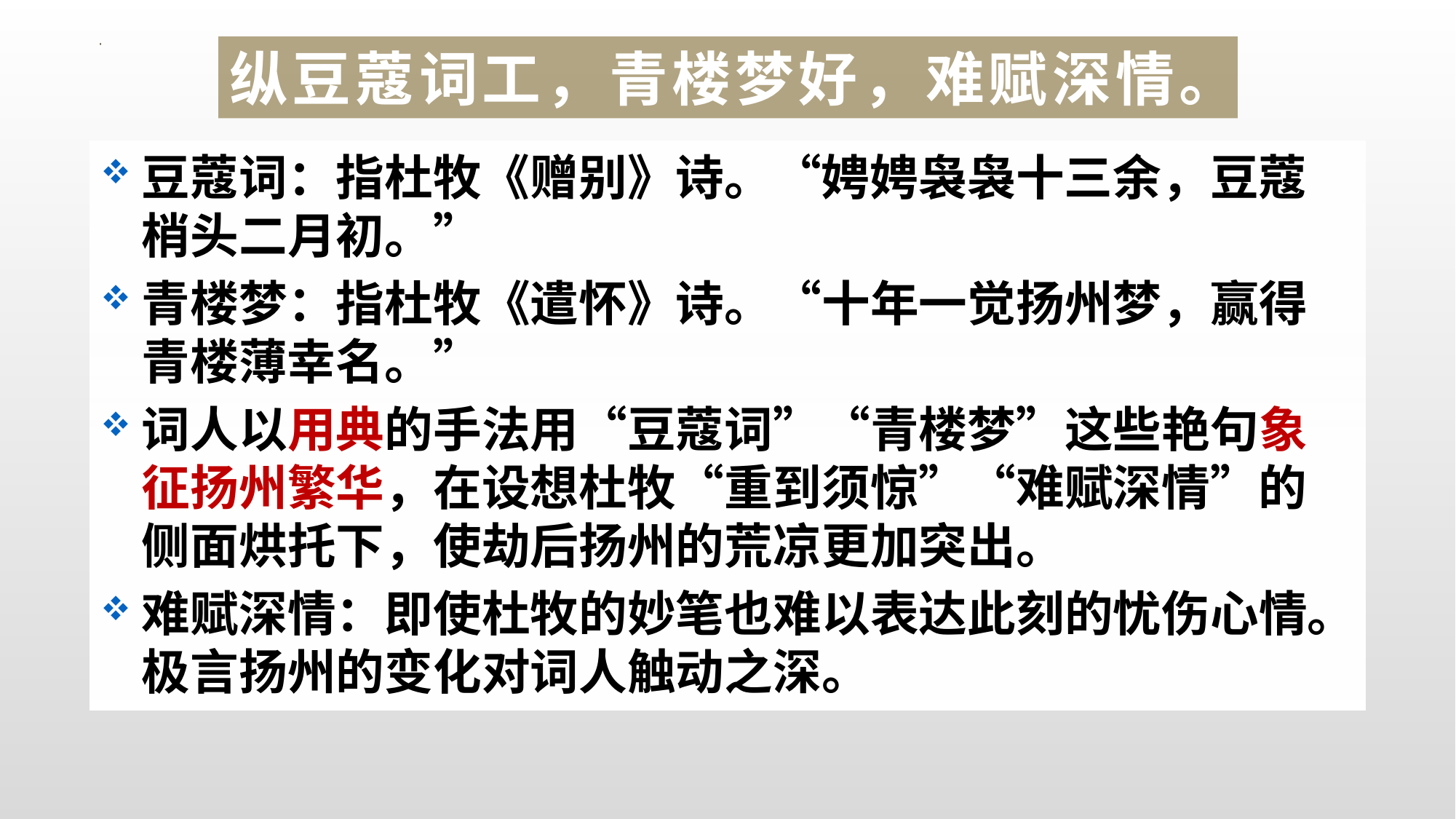

# 纵豆蔻词工，青楼梦好，难赋深情。
豆蔻词：指杜牧《赠别》诗。“娉娉袅袅十三余，豆蔻梢头二月初。”
青楼梦：指杜牧《遣怀》诗。“十年一觉扬州梦，赢得青楼薄幸名。”
词人以用典的手法用“豆蔻词”“青楼梦”这些艳句象征扬州繁华，在设想杜牧“重到须惊”“难赋深情”的侧面烘托下，使劫后扬州的荒凉更加突出。
难赋深情：即使杜牧的妙笔也难以表达此刻的忧伤心情。极言扬州的变化对词人触动之深。